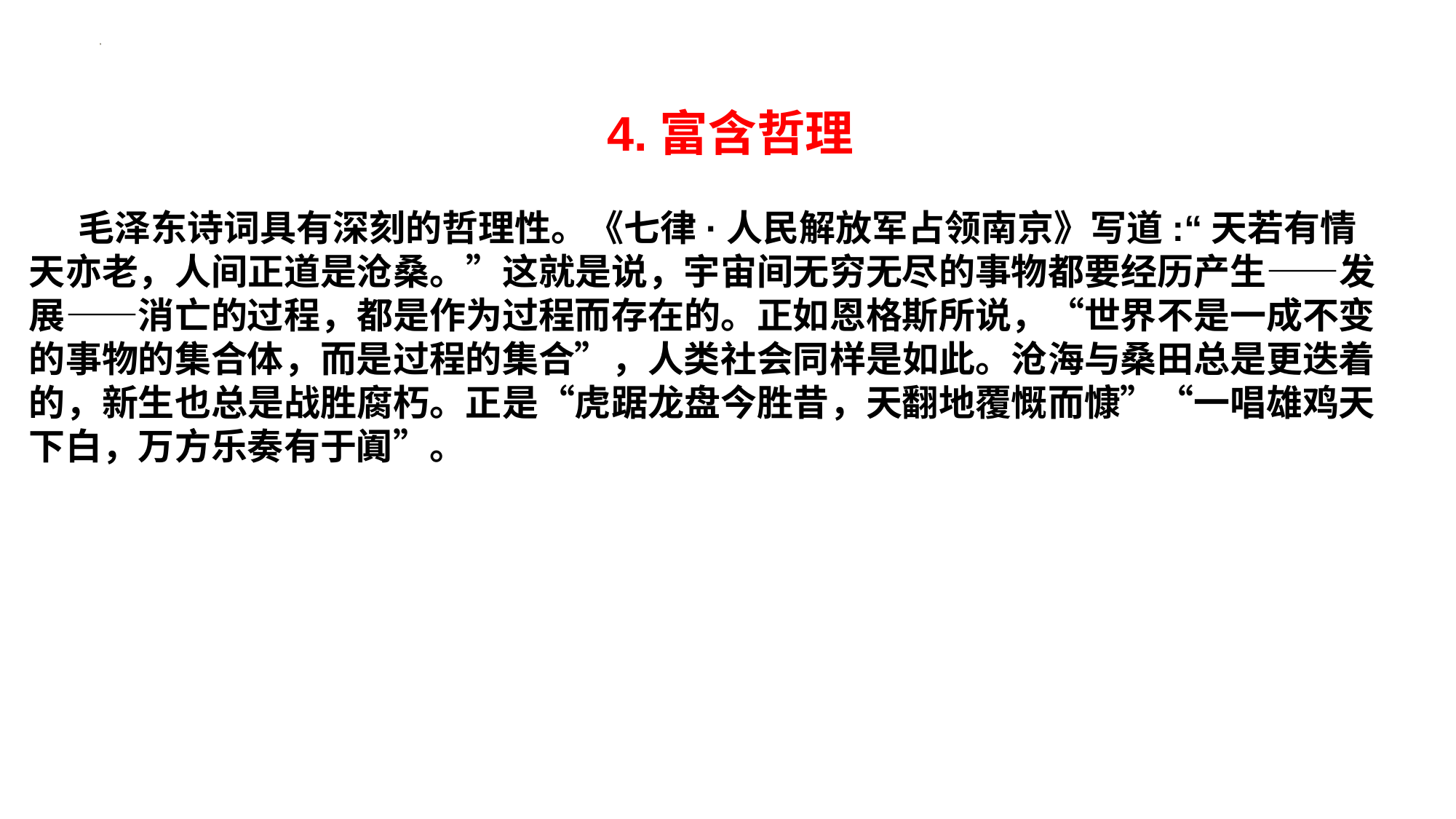

4.富含哲理

    毛泽东诗词具有深刻的哲理性。《七律·人民解放军占领南京》写道:“天若有情
天亦老，人间正道是沧桑。”这就是说，宇宙间无穷无尽的事物都要经历产生——发
展——消亡的过程，都是作为过程而存在的。正如恩格斯所说，“世界不是一成不变
的事物的集合体，而是过程的集合”，人类社会同样是如此。沧海与桑田总是更迭着
的，新生也总是战胜腐朽。正是“虎踞龙盘今胜昔，天翻地覆慨而慷”“一唱雄鸡天
下白，万方乐奏有于阗”。